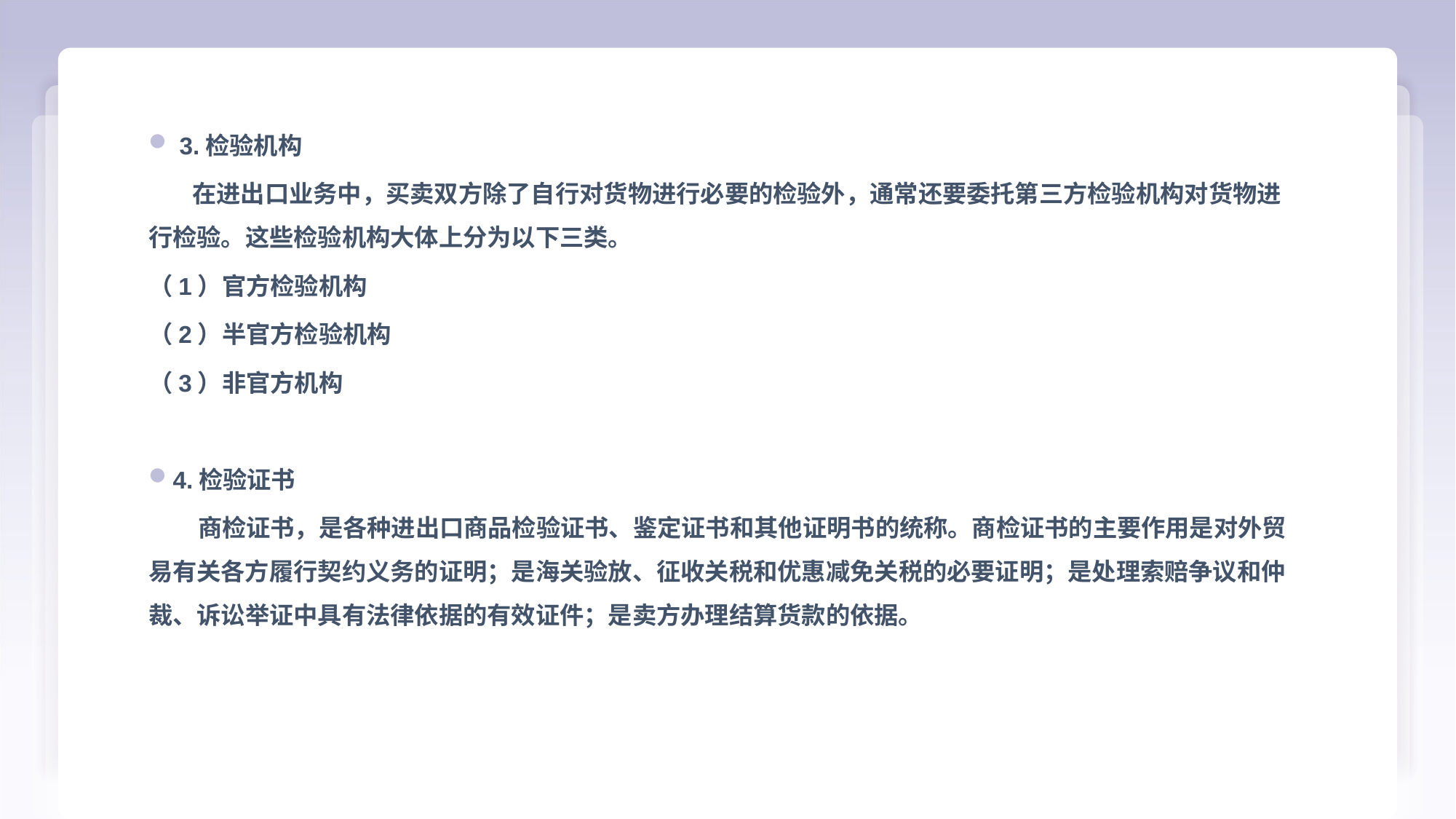

3.检验机构
       在进出口业务中，买卖双方除了自行对货物进行必要的检验外，通常还要委托第三方检验机构对货物进行检验。这些检验机构大体上分为以下三类。
（1）官方检验机构
（2）半官方检验机构
（3）非官方机构

4.检验证书
        商检证书，是各种进出口商品检验证书、鉴定证书和其他证明书的统称。商检证书的主要作用是对外贸易有关各方履行契约义务的证明；是海关验放、征收关税和优惠减免关税的必要证明；是处理索赔争议和仲裁、诉讼举证中具有法律依据的有效证件；是卖方办理结算货款的依据。